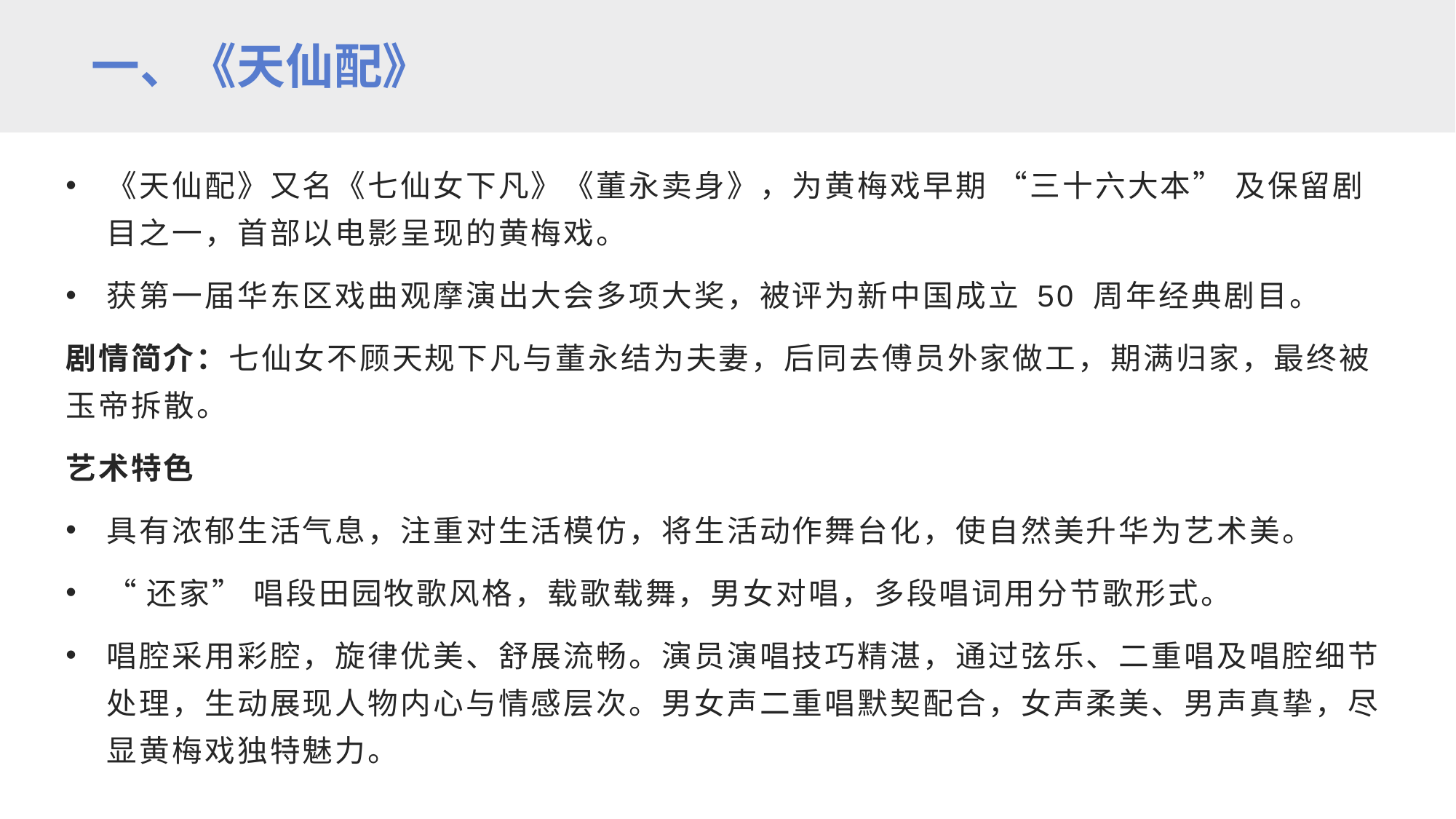

一、《天仙配》
《天仙配》又名《七仙女下凡》《董永卖身》，为黄梅戏早期 “三十六大本” 及保留剧目之一，首部以电影呈现的黄梅戏。
获第一届华东区戏曲观摩演出大会多项大奖，被评为新中国成立 50 周年经典剧目。
剧情简介：七仙女不顾天规下凡与董永结为夫妻，后同去傅员外家做工，期满归家，最终被玉帝拆散。
艺术特色
具有浓郁生活气息，注重对生活模仿，将生活动作舞台化，使自然美升华为艺术美。
“还家” 唱段田园牧歌风格，载歌载舞，男女对唱，多段唱词用分节歌形式。
唱腔采用彩腔，旋律优美、舒展流畅。演员演唱技巧精湛，通过弦乐、二重唱及唱腔细节处理，生动展现人物内心与情感层次。男女声二重唱默契配合，女声柔美、男声真挚，尽显黄梅戏独特魅力。